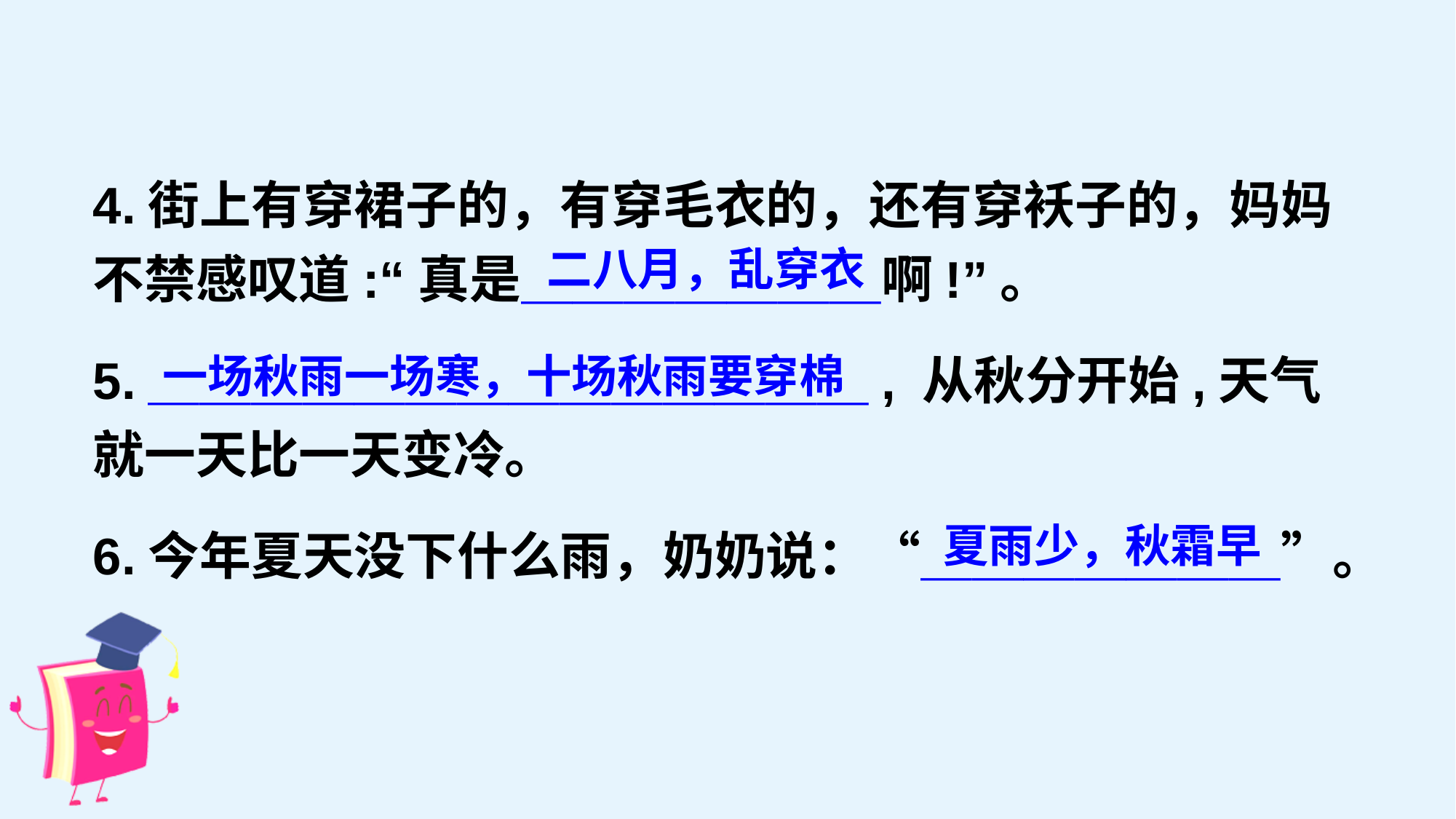

4.街上有穿裙子的，有穿毛衣的，还有穿袄子的，妈妈不禁感叹道:“真是＿＿＿＿＿＿＿啊!”。
5.＿＿＿＿＿＿＿＿＿＿＿＿＿＿, 从秋分开始,天气就一天比一天变冷。
6.今年夏天没下什么雨，奶奶说：“＿＿＿＿＿＿＿”。
二八月，乱穿衣
一场秋雨一场寒，十场秋雨要穿棉
夏雨少，秋霜早